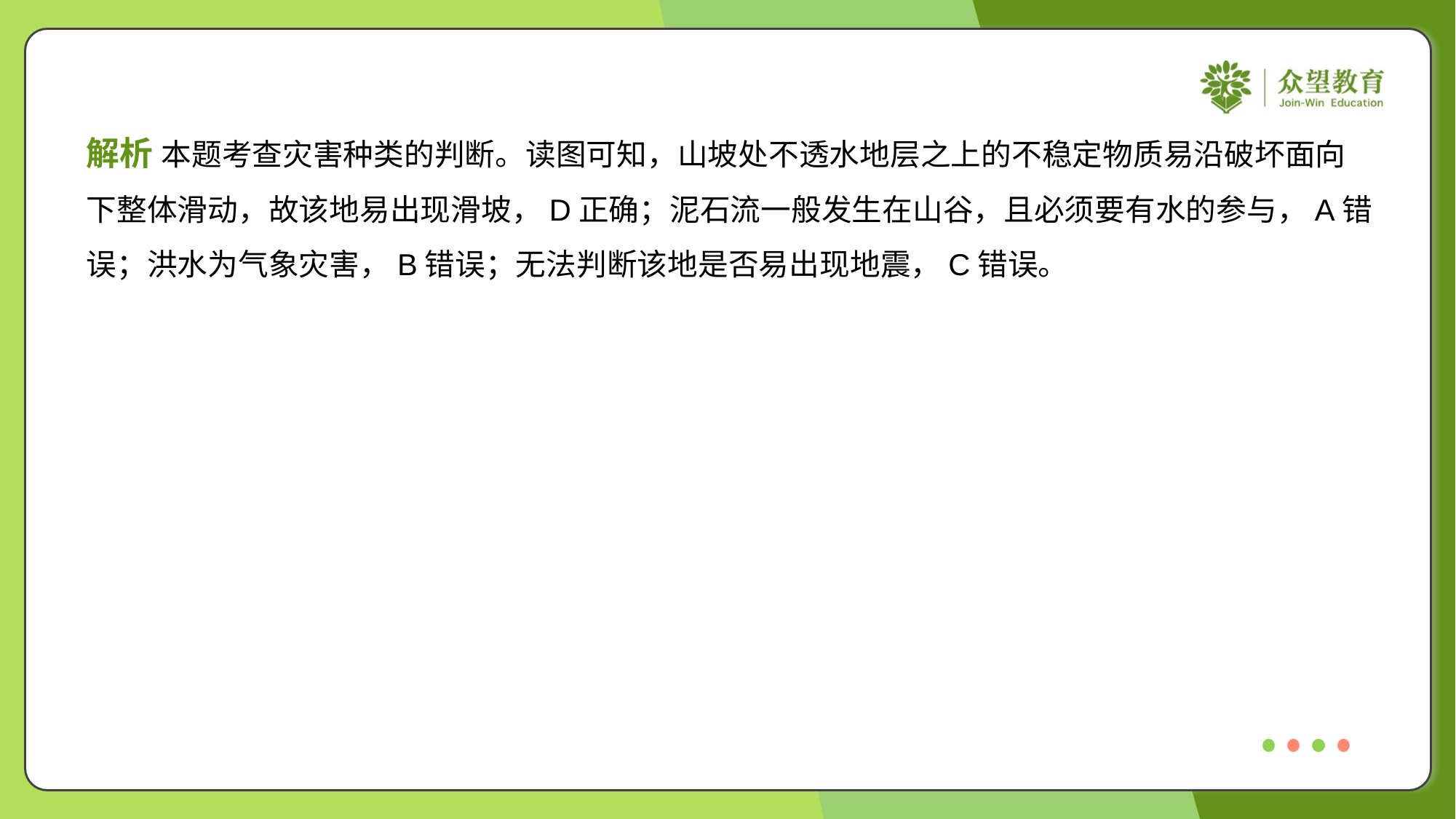

解析 本题考查灾害种类的判断。读图可知，山坡处不透水地层之上的不稳定物质易沿破坏面向
下整体滑动，故该地易出现滑坡，D正确；泥石流一般发生在山谷，且必须要有水的参与，A错
误；洪水为气象灾害，B错误；无法判断该地是否易出现地震，C错误。